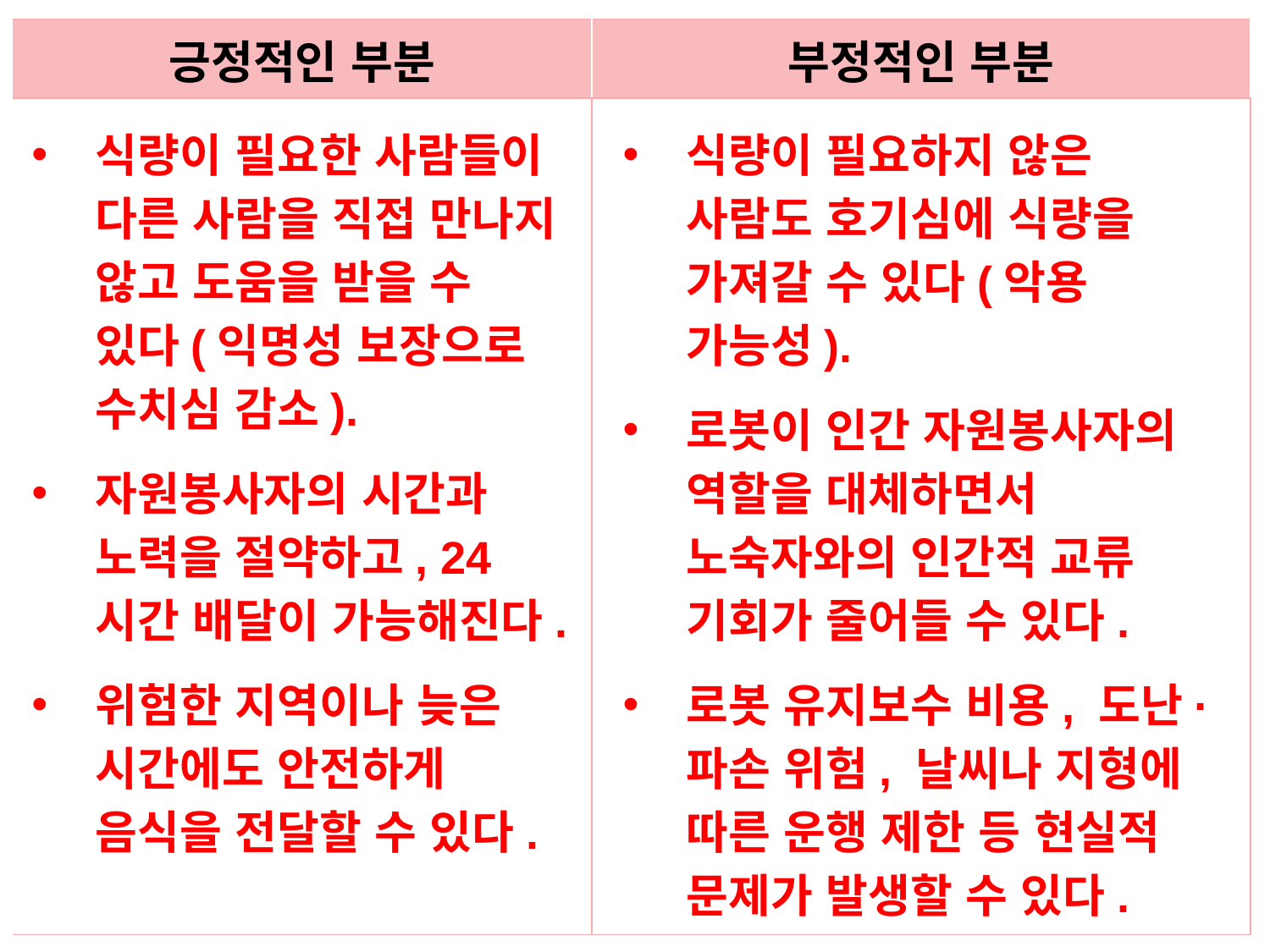

| 긍정적인 부분 | 부정적인 부분 |
| --- | --- |
|  |  |
식량이 필요한 사람들이 다른 사람을 직접 만나지 않고 도움을 받을 수 있다(익명성 보장으로 수치심 감소).
자원봉사자의 시간과 노력을 절약하고, 24시간 배달이 가능해진다.
위험한 지역이나 늦은 시간에도 안전하게 음식을 전달할 수 있다.
식량이 필요하지 않은 사람도 호기심에 식량을 가져갈 수 있다(악용 가능성).
로봇이 인간 자원봉사자의 역할을 대체하면서 노숙자와의 인간적 교류 기회가 줄어들 수 있다.
로봇 유지보수 비용, 도난·파손 위험, 날씨나 지형에 따른 운행 제한 등 현실적 문제가 발생할 수 있다.